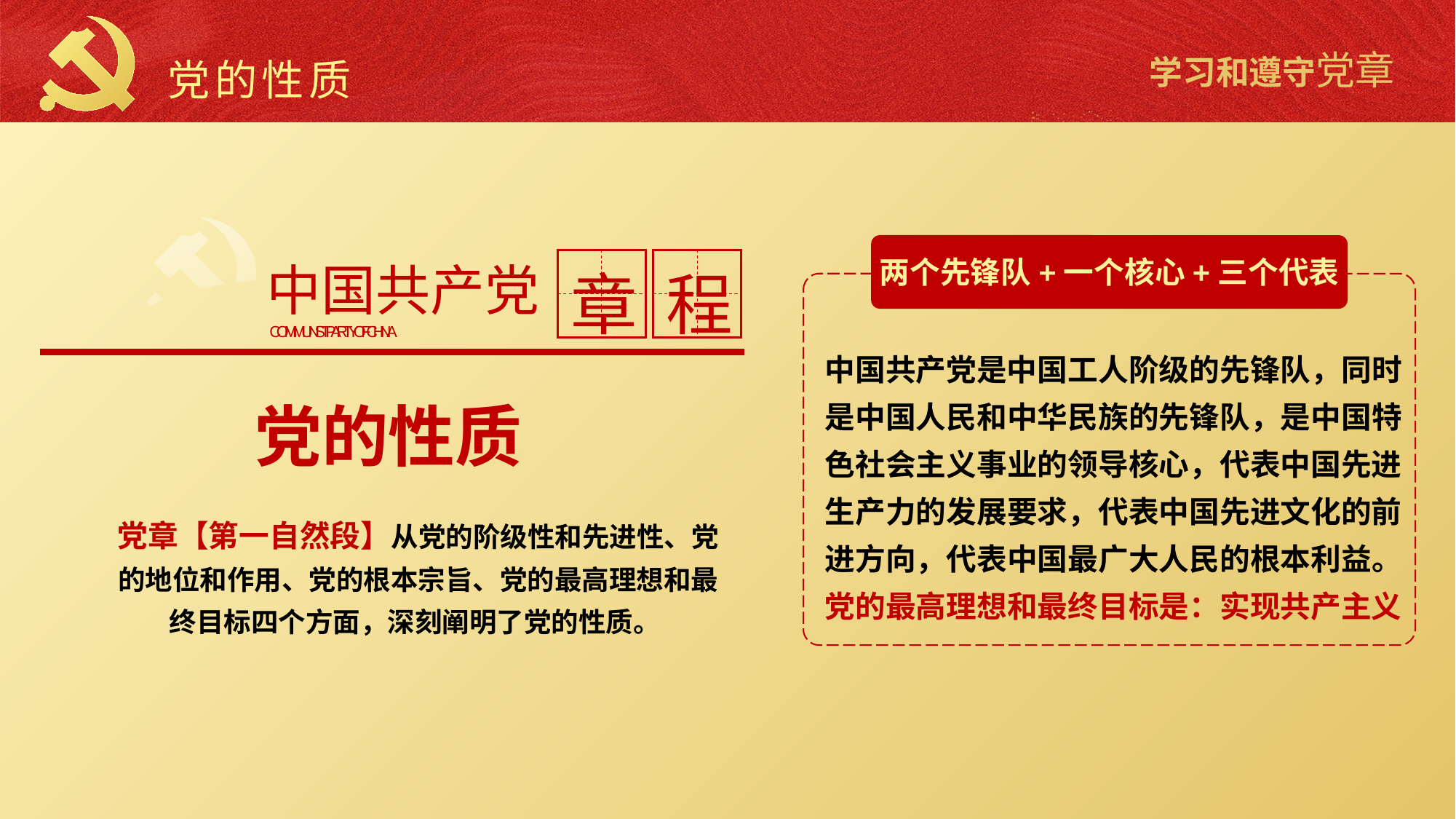

党的性质

中国共产党
章

程

COMMUNIST PARTY OF CHINA

两个先锋队+一个核心+三个代表

中国共产党是中国工人阶级的先锋队，同时是中国人民和中华民族的先锋队，是中国特色社会主义事业的领导核心，代表中国先进生产力的发展要求，代表中国先进文化的前进方向，代表中国最广大人民的根本利益。
党的最高理想和最终目标是：实现共产主义
党的性质
党章【第一自然段】从党的阶级性和先进性、党的地位和作用、党的根本宗旨、党的最高理想和最终目标四个方面，深刻阐明了党的性质。